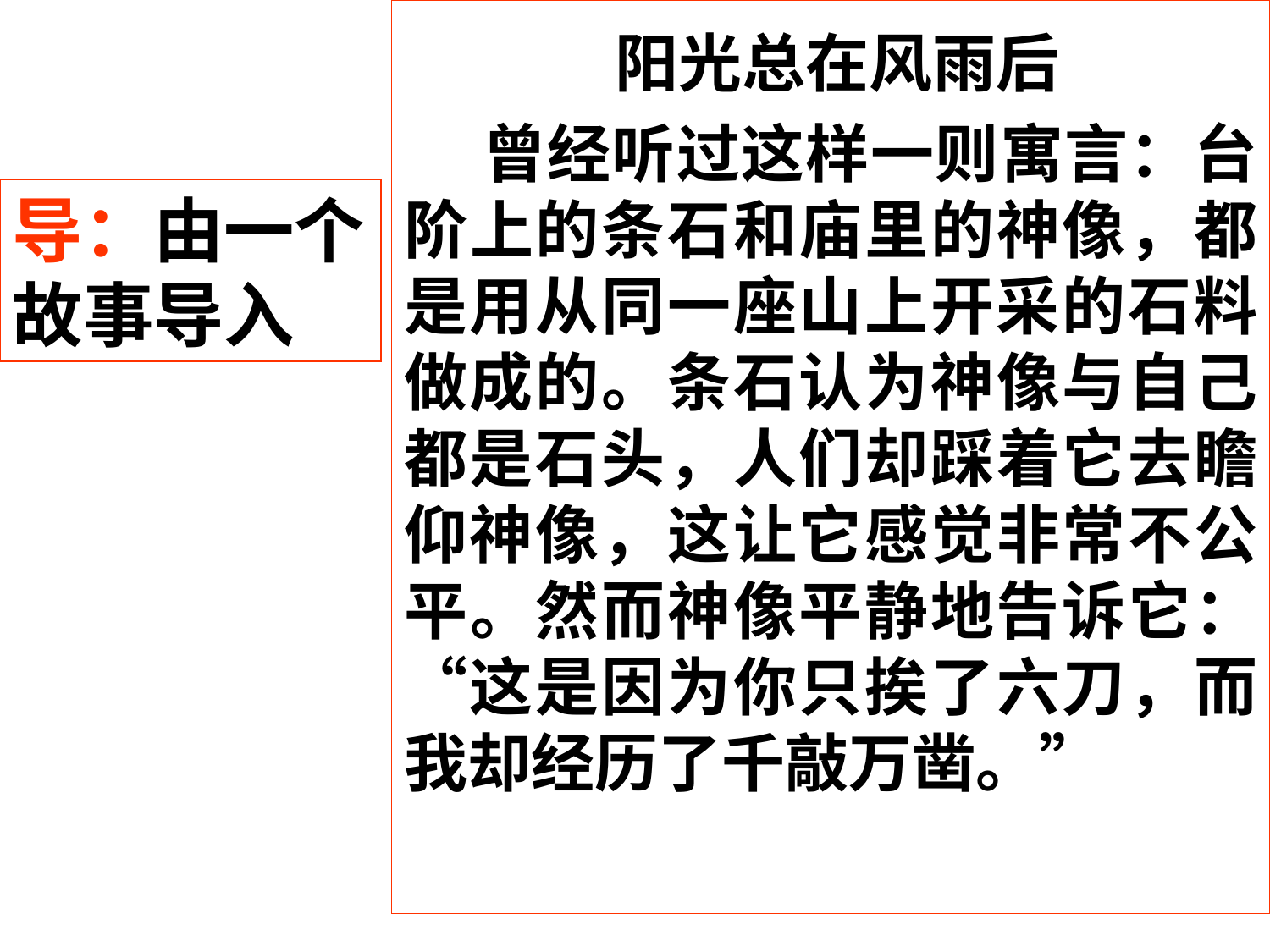

曾经听过这样一则寓言：台阶上的条石和庙里的神像，都是用从同一座山上开采的石料做成的。条石认为神像与自己都是石头，人们却踩着它去瞻仰神像，这让它感觉非常不公平。然而神像平静地告诉它：“这是因为你只挨了六刀，而我却经历了千敲万凿。”

阳光总在风雨后
导：由一个故事导入